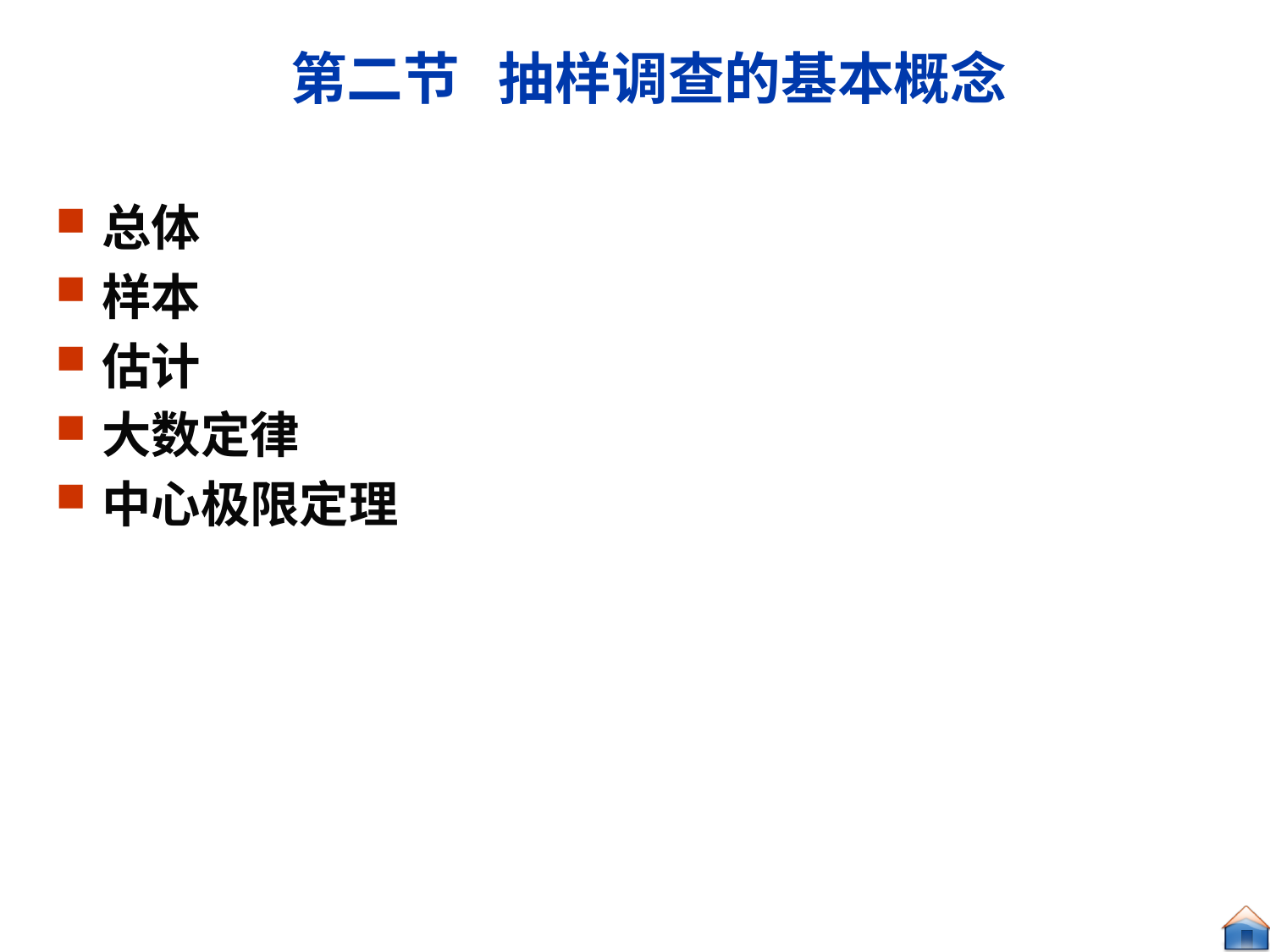

# 第二节   抽样调查的基本概念
总体
样本
估计
大数定律
中心极限定理